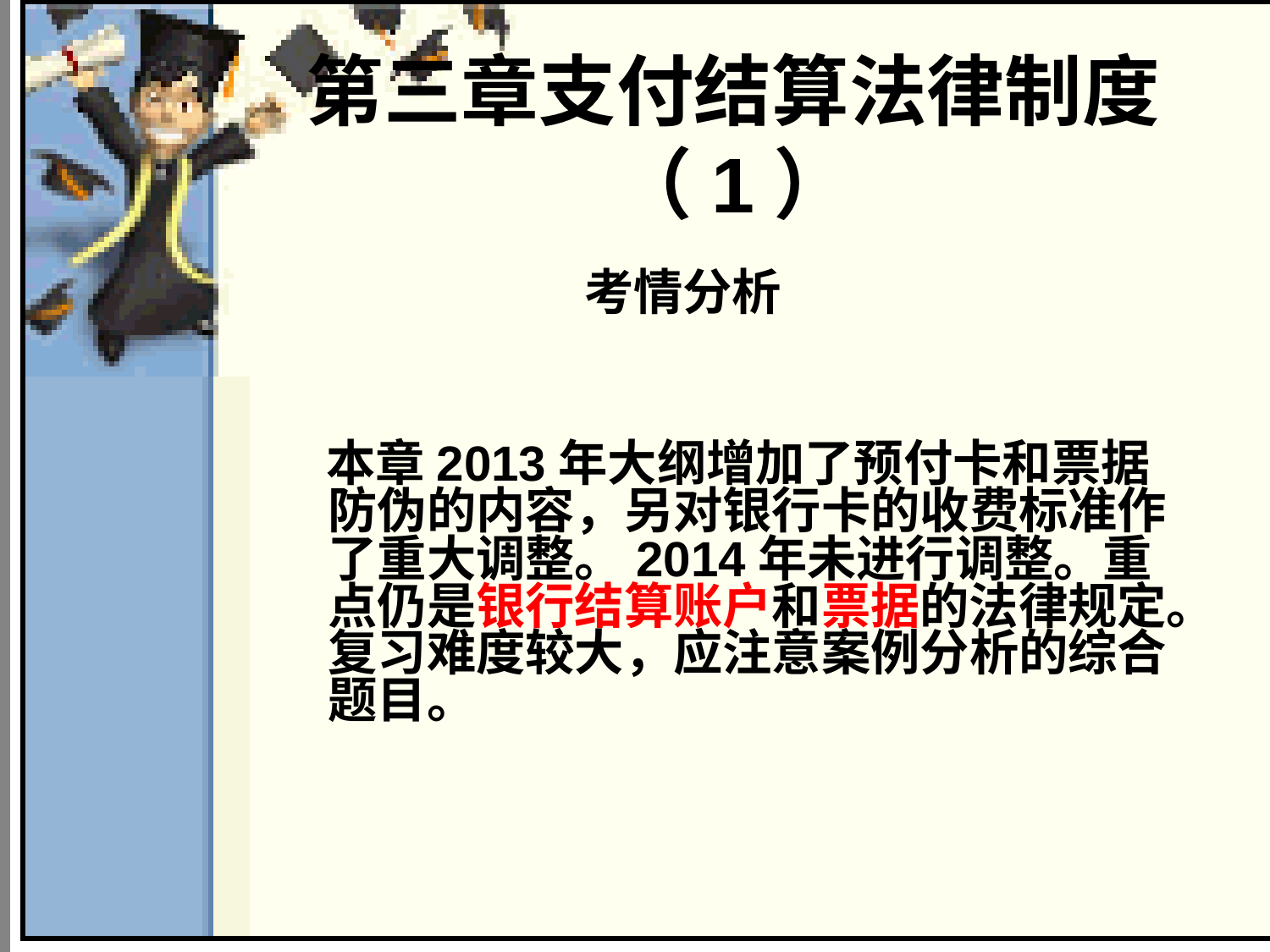

第三章支付结算法律制度（1）

                          考情分析

   本章2013年大纲增加了预付卡和票据防伪的内容，另对银行卡的收费标准作了重大调整。2014年未进行调整。重点仍是银行结算账户和票据的法律规定。复习难度较大，应注意案例分析的综合题目。